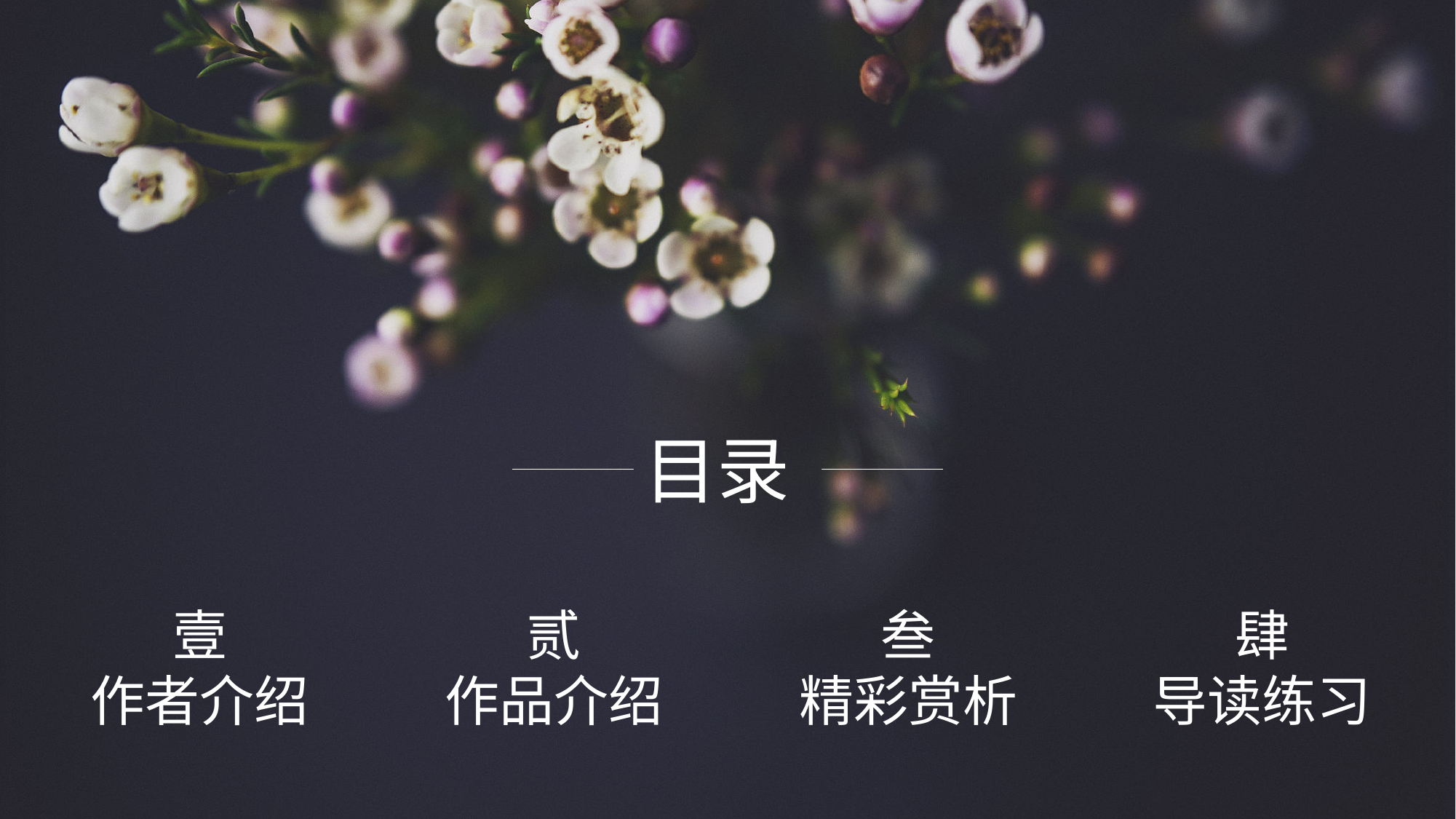

目录
壹
作者介绍
贰
作品介绍
叁
精彩赏析
肆
导读练习